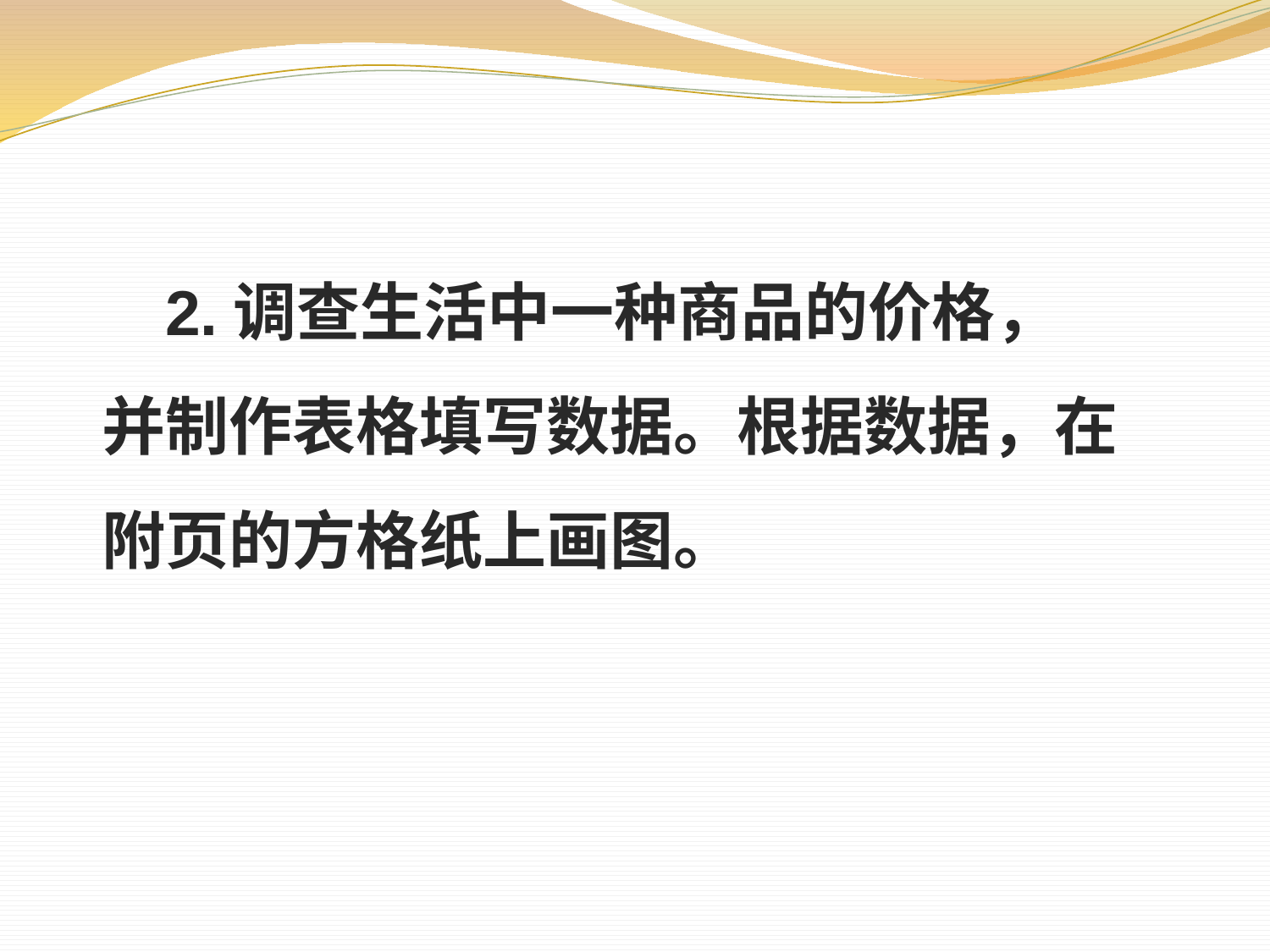

2.调查生活中一种商品的价格，并制作表格填写数据。根据数据，在附页的方格纸上画图。